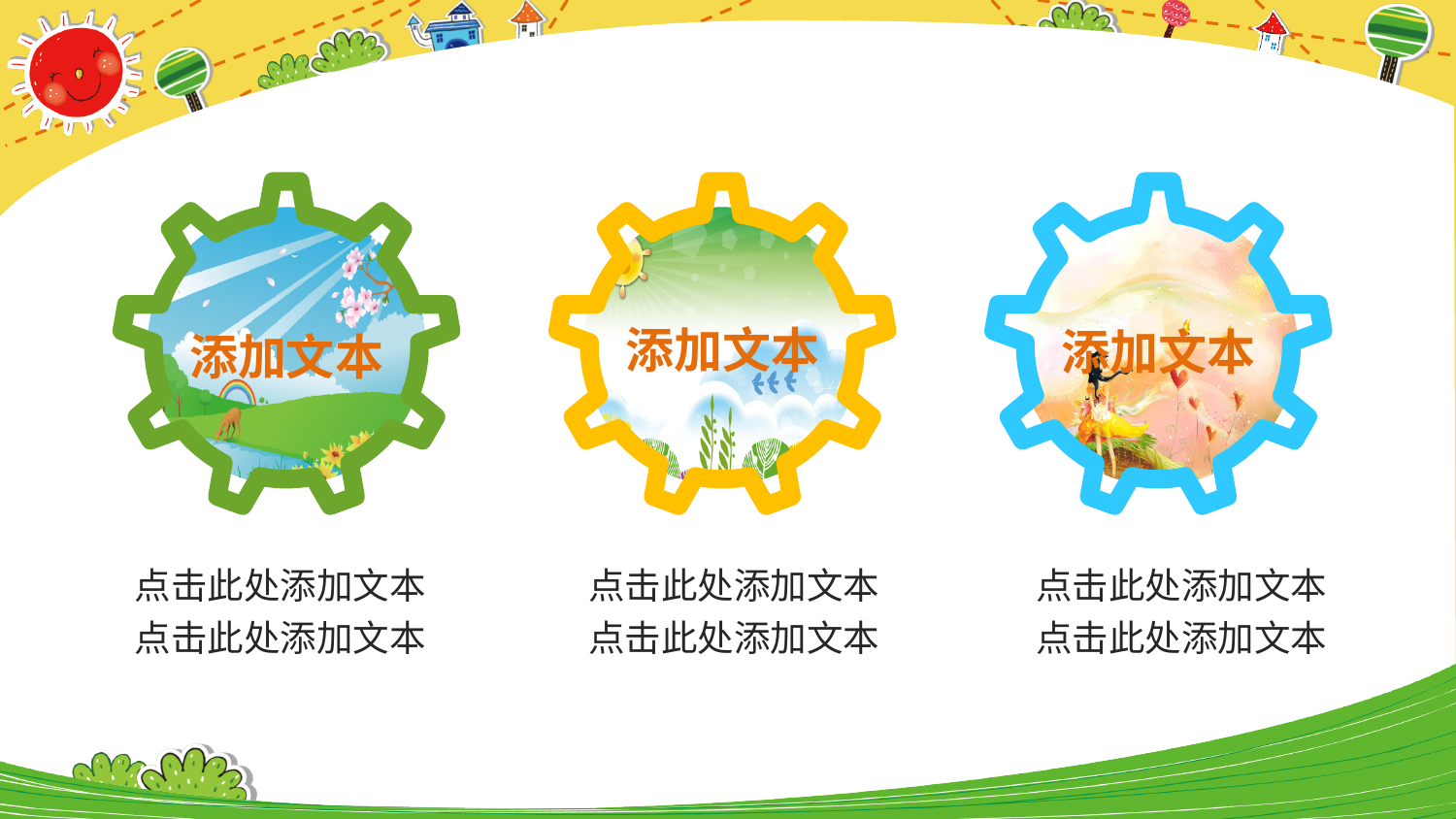

添加文本

添加文本

添加文本
点击此处添加文本点击此处添加文本
点击此处添加文本点击此处添加文本
点击此处添加文本点击此处添加文本